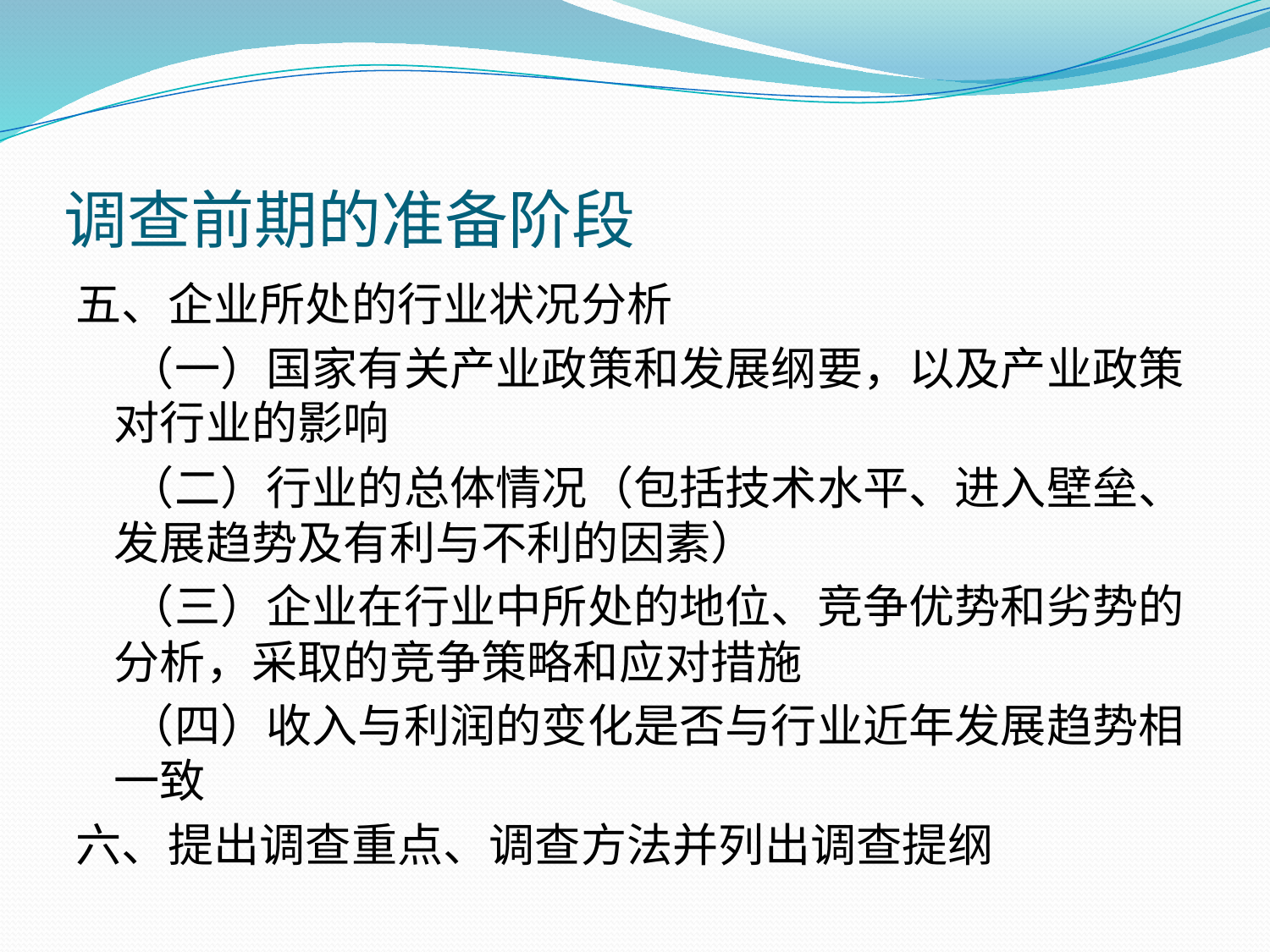

# 调查前期的准备阶段
五、企业所处的行业状况分析
    （一）国家有关产业政策和发展纲要，以及产业政策对行业的影响
    （二）行业的总体情况（包括技术水平、进入壁垒、发展趋势及有利与不利的因素）
    （三）企业在行业中所处的地位、竞争优势和劣势的分析，采取的竞争策略和应对措施
    （四）收入与利润的变化是否与行业近年发展趋势相一致
六、提出调查重点、调查方法并列出调查提纲